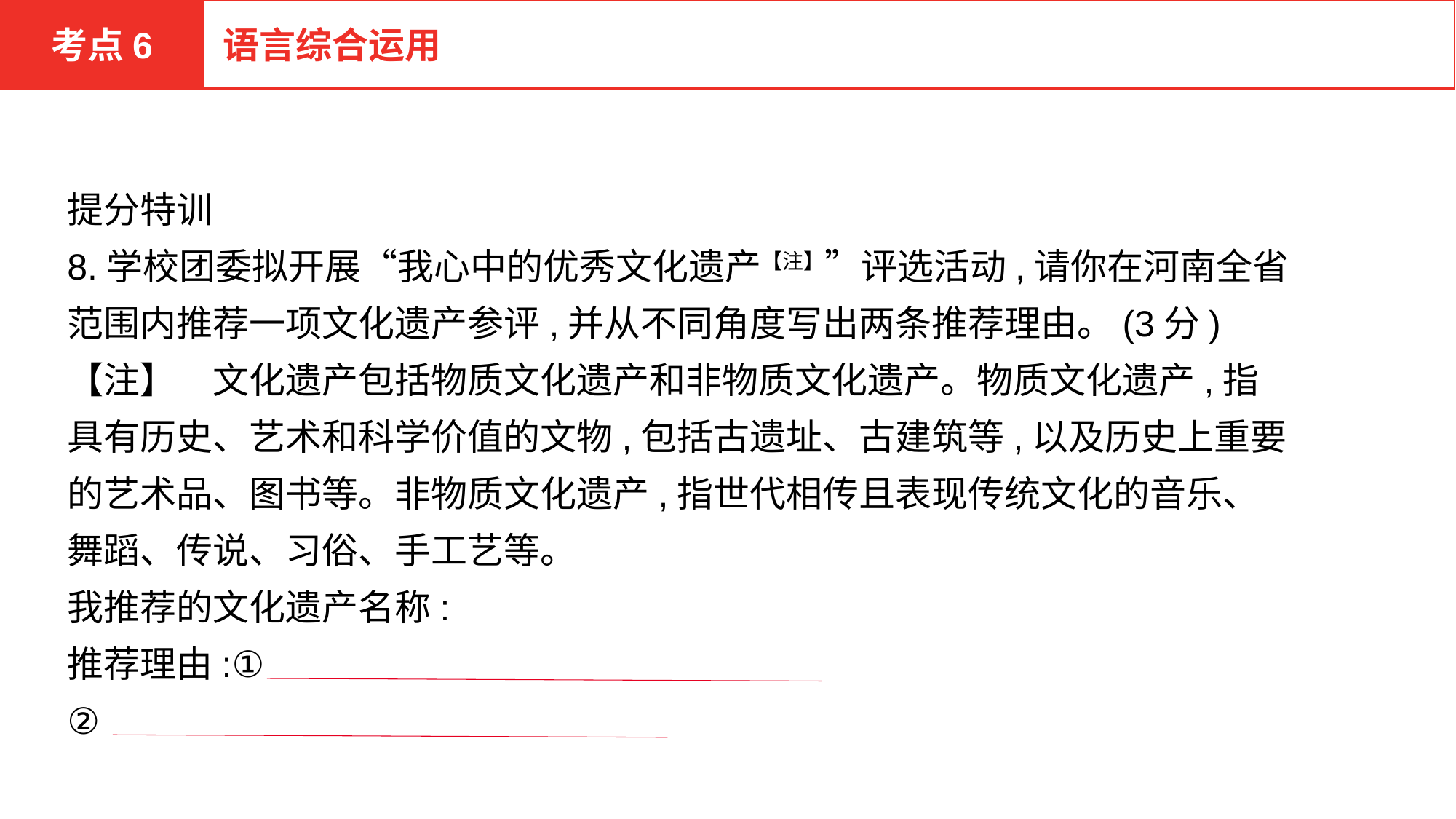

考点6
语言综合运用
提分特训
8.学校团委拟开展“我心中的优秀文化遗产【注】”评选活动,请你在河南全省范围内推荐一项文化遗产参评,并从不同角度写出两条推荐理由。(3分)
【注】　文化遗产包括物质文化遗产和非物质文化遗产。物质文化遗产,指具有历史、艺术和科学价值的文物,包括古遗址、古建筑等,以及历史上重要的艺术品、图书等。非物质文化遗产,指世代相传且表现传统文化的音乐、舞蹈、传说、习俗、手工艺等。
我推荐的文化遗产名称:
推荐理由:①
②